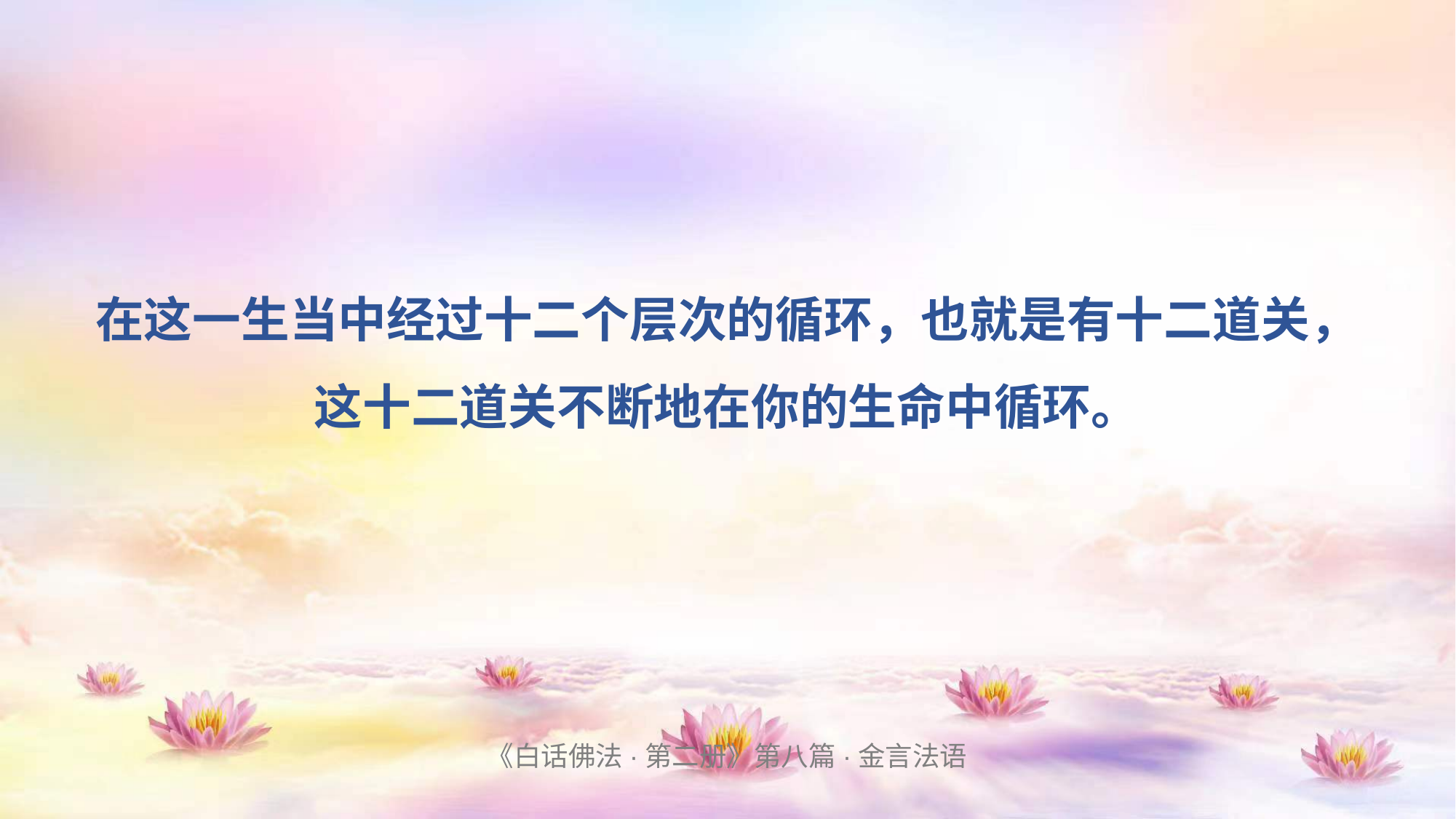

# 在这一生当中经过十二个层次的循环，也就是有十二道关， 这十二道关不断地在你的生命中循环。
《白话佛法·第二册》第八篇·金言法语